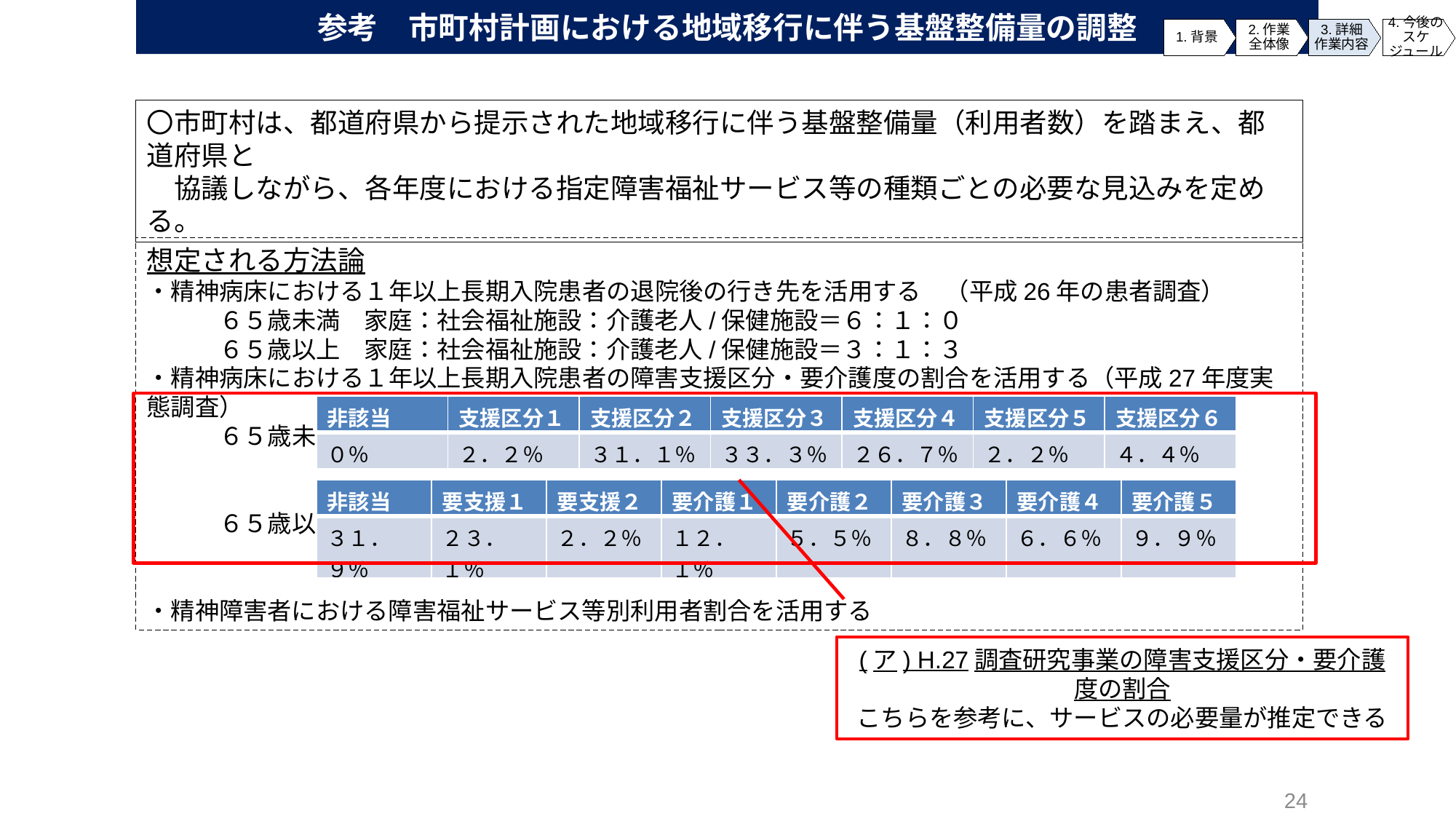

参考　市町村計画における地域移行に伴う基盤整備量の調整
1.背景
2.作業
全体像
3.詳細
作業内容
4.今後の
スケジュール
〇市町村は、都道府県から提示された地域移行に伴う基盤整備量（利用者数）を踏まえ、都道府県と
　協議しながら、各年度における指定障害福祉サービス等の種類ごとの必要な見込みを定める。
想定される方法論
・精神病床における１年以上長期入院患者の退院後の行き先を活用する　（平成26年の患者調査）
　　　６５歳未満　家庭：社会福祉施設：介護老人/保健施設＝６：１：０
　　　６５歳以上　家庭：社会福祉施設：介護老人/保健施設＝３：１：３
・精神病床における１年以上長期入院患者の障害支援区分・要介護度の割合を活用する（平成27年度実態調査）
　　　６５歳未満

　　　６５歳以上

・精神障害者における障害福祉サービス等別利用者割合を活用する

| 非該当 | 支援区分１ | 支援区分２ | 支援区分３ | 支援区分４ | 支援区分５ | 支援区分６ |
| --- | --- | --- | --- | --- | --- | --- |
| ０％ | ２．２％ | ３１．１％ | ３３．３％ | ２６．７％ | ２．２％ | ４．４％ |
| 非該当 | 要支援１ | 要支援２ | 要介護１ | 要介護２ | 要介護３ | 要介護４ | 要介護５ |
| --- | --- | --- | --- | --- | --- | --- | --- |
| ３１．９％ | ２３．１％ | ２．２％ | １２．１％ | ５．５％ | ８．８％ | ６．６％ | ９．９％ |
(ア) H.27調査研究事業の障害支援区分・要介護度の割合
こちらを参考に、サービスの必要量が推定できる
24